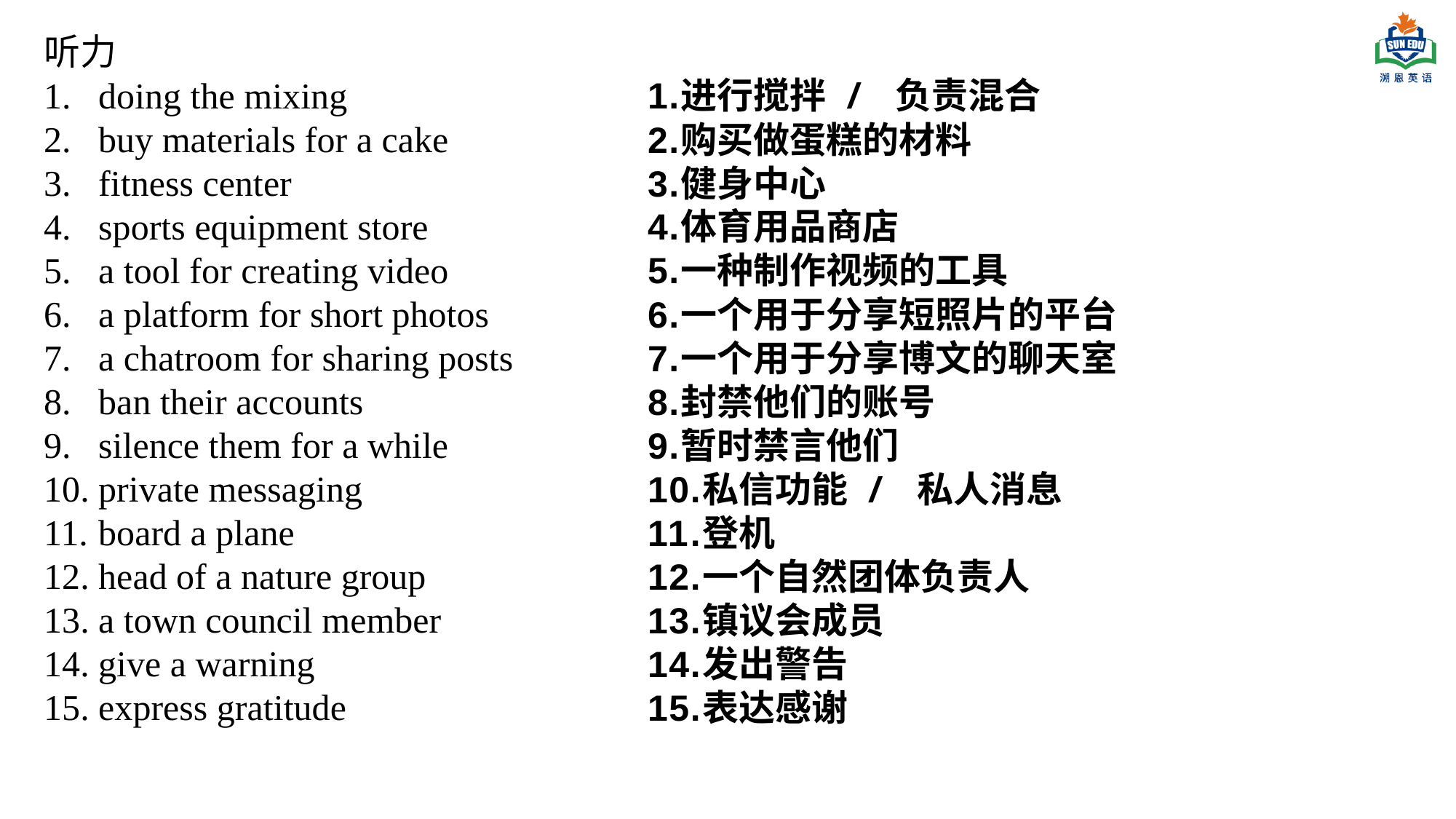

听力
doing the mixing
buy materials for a cake
fitness center
sports equipment store
a tool for creating video
a platform for short photos
a chatroom for sharing posts
ban their accounts
silence them for a while
private messaging
board a plane
head of a nature group
a town council member
give a warning
express gratitude

进行搅拌 / 负责混合
购买做蛋糕的材料
健身中心
体育用品商店
一种制作视频的工具
一个用于分享短照片的平台
一个用于分享博文的聊天室
封禁他们的账号
暂时禁言他们
私信功能 / 私人消息
登机
一个自然团体负责人
镇议会成员
发出警告
表达感谢